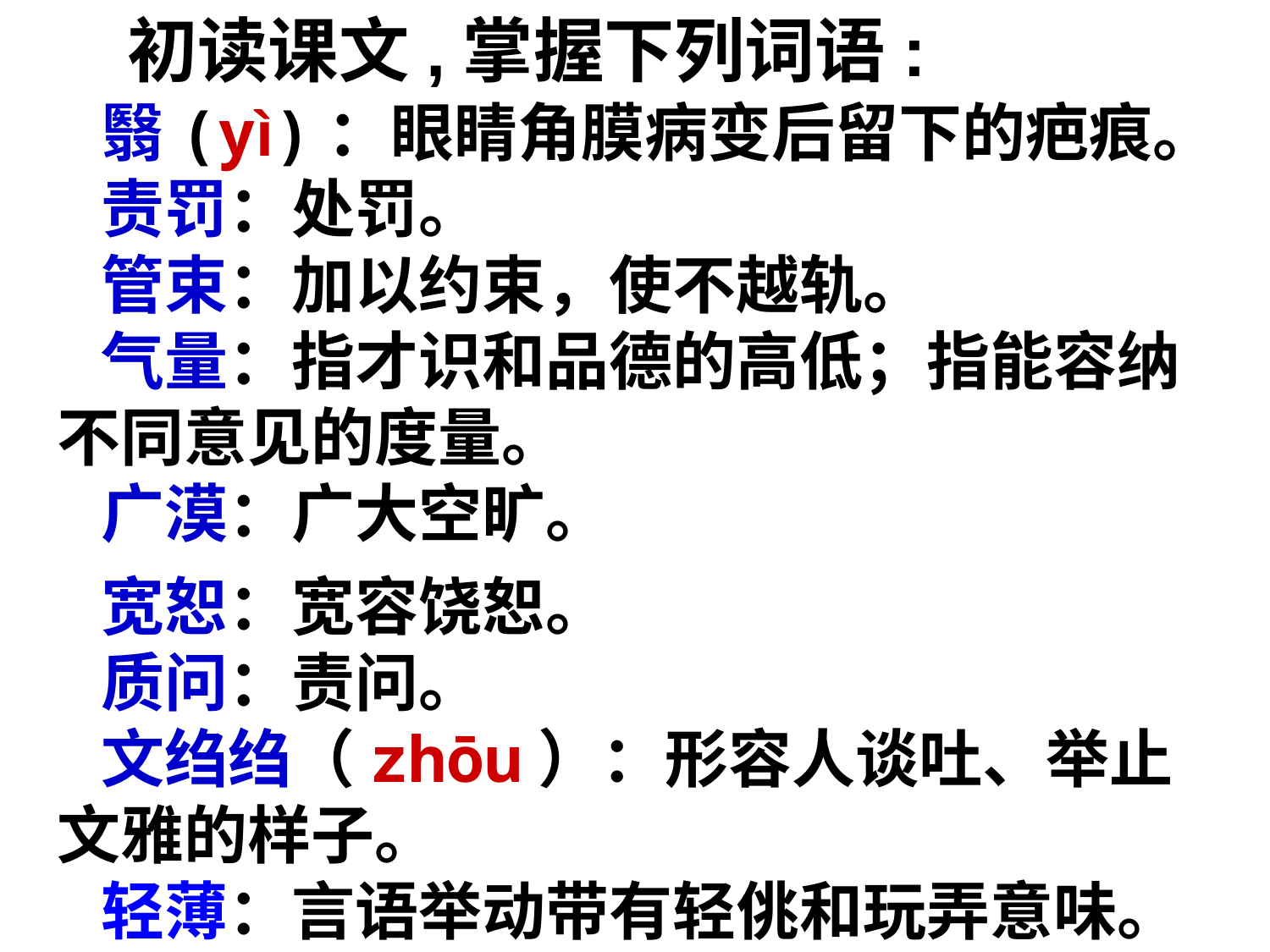

初读课文,掌握下列词语:
  翳(yì)：眼睛角膜病变后留下的疤痕。
  责罚：处罚。
  管束：加以约束，使不越轨。
  气量：指才识和品德的高低；指能容纳不同意见的度量。
  广漠：广大空旷。Zxxk```

  宽恕：宽容饶恕。
  质问：责问。
  文绉绉（zhōu）：形容人谈吐、举止文雅的样子。
  轻薄：言语举动带有轻佻和玩弄意味。